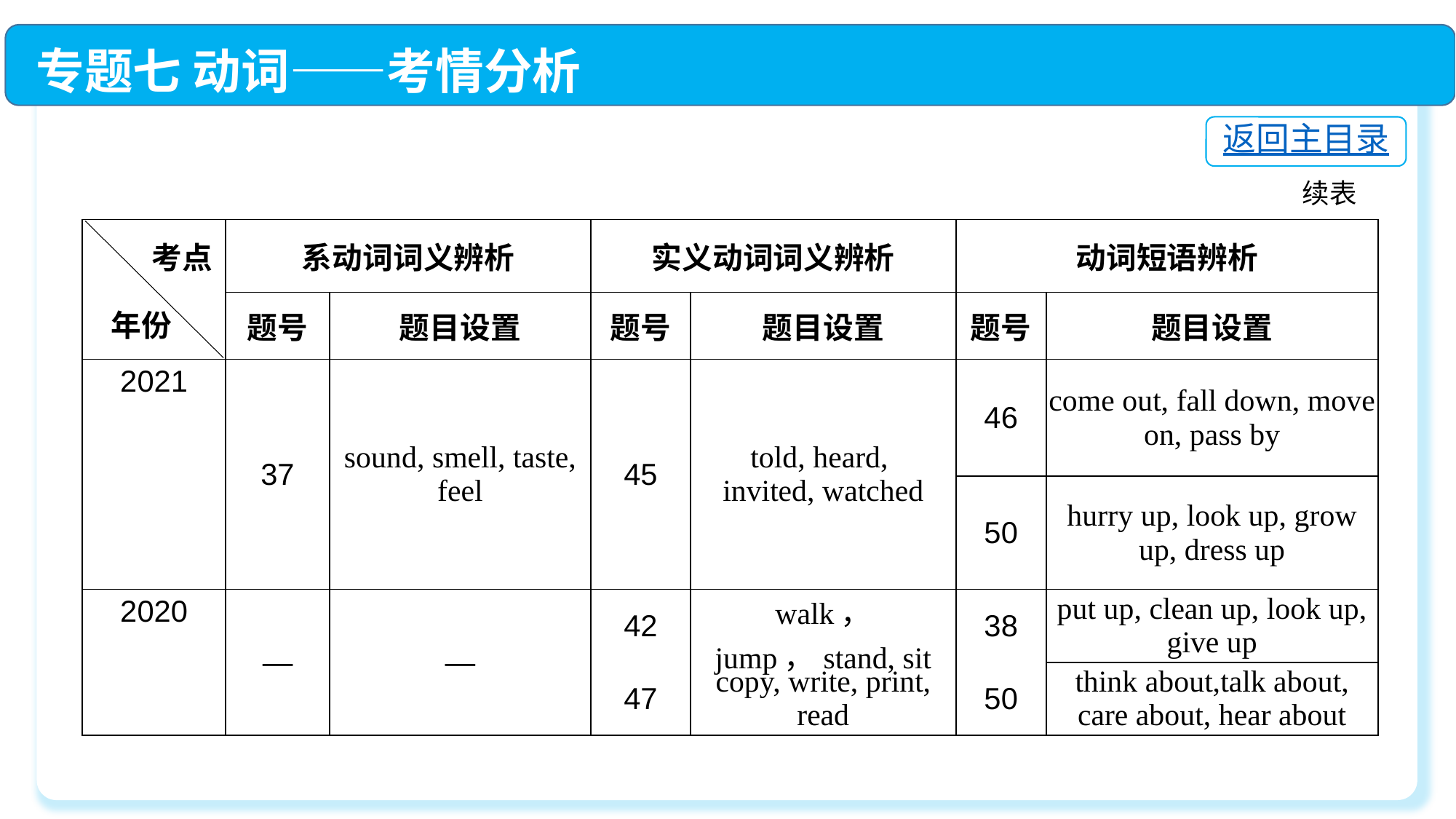

专题七 动词——考情分析

返回主目录
续表
|  | 系动词词义辨析 |  | 实义动词词义辨析 |  | 动词短语辨析 |  |
| --- | --- | --- | --- | --- | --- | --- |
|  | 题号 | 题目设置 | 题号 | 题目设置 | 题号 | 题目设置 |
| 2021 | 37 | sound, smell, taste, feel | 45 | told, heard, invited, watched | 46 | come out, fall down, move on, pass by |
|  |  |  |  |  | 50 | hurry up, look up, grow up, dress up |
| 2020 | — | — | 42 | walk， jump，stand, sit | 38 | put up, clean up, look up, give up |
|  |  |  |  | copy, write, print, read |  |  |
|  |  |  | 47 |  | 50 |  |
|  |  |  |  |  |  | think about,talk about, care about, hear about |
考点
年份